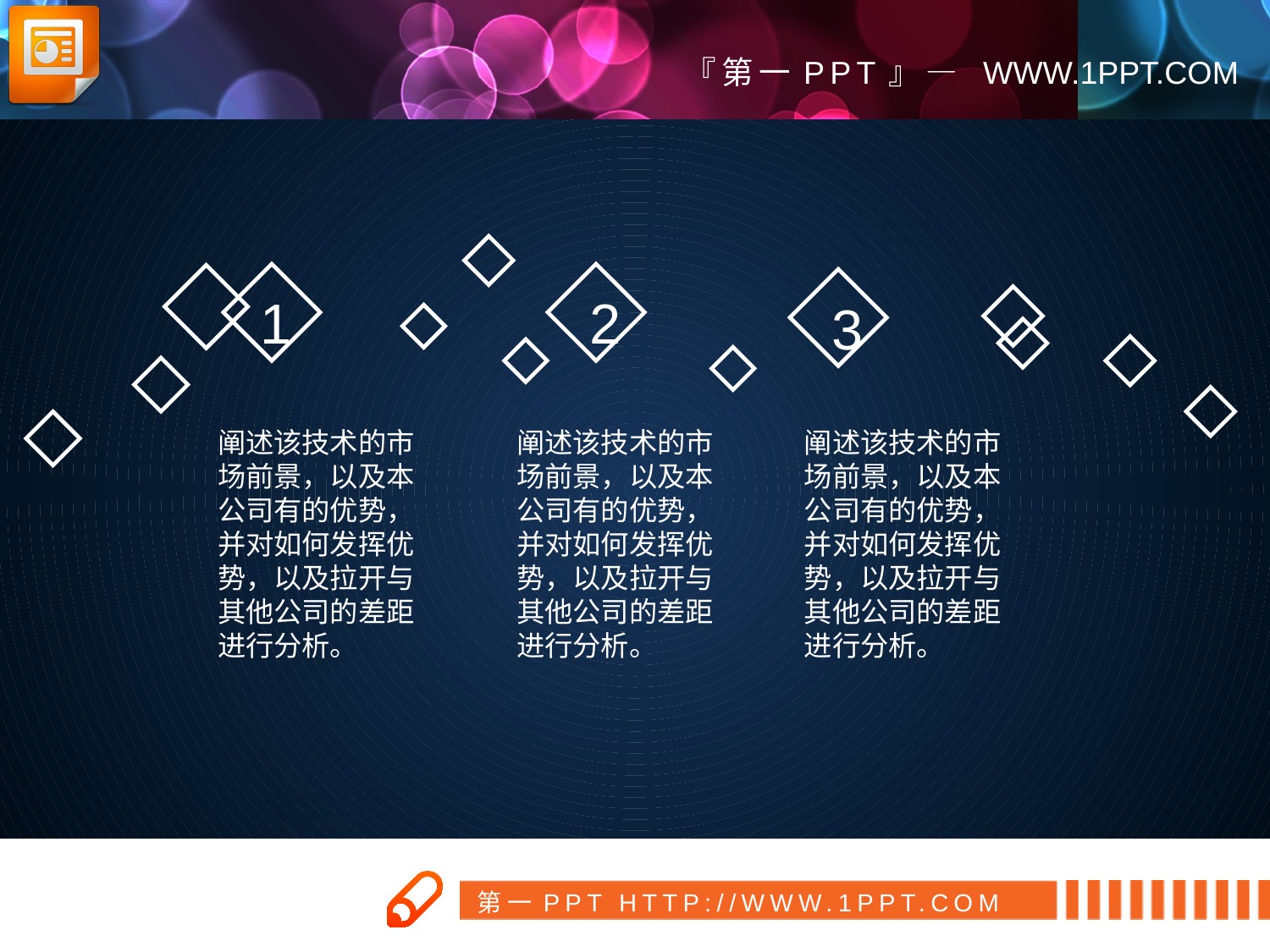

1
2

3

阐述该技术的市场前景，以及本公司有的优势，并对如何发挥优势，以及拉开与其他公司的差距进行分析。
阐述该技术的市场前景，以及本公司有的优势，并对如何发挥优势，以及拉开与其他公司的差距进行分析。
阐述该技术的市场前景，以及本公司有的优势，并对如何发挥优势，以及拉开与其他公司的差距进行分析。